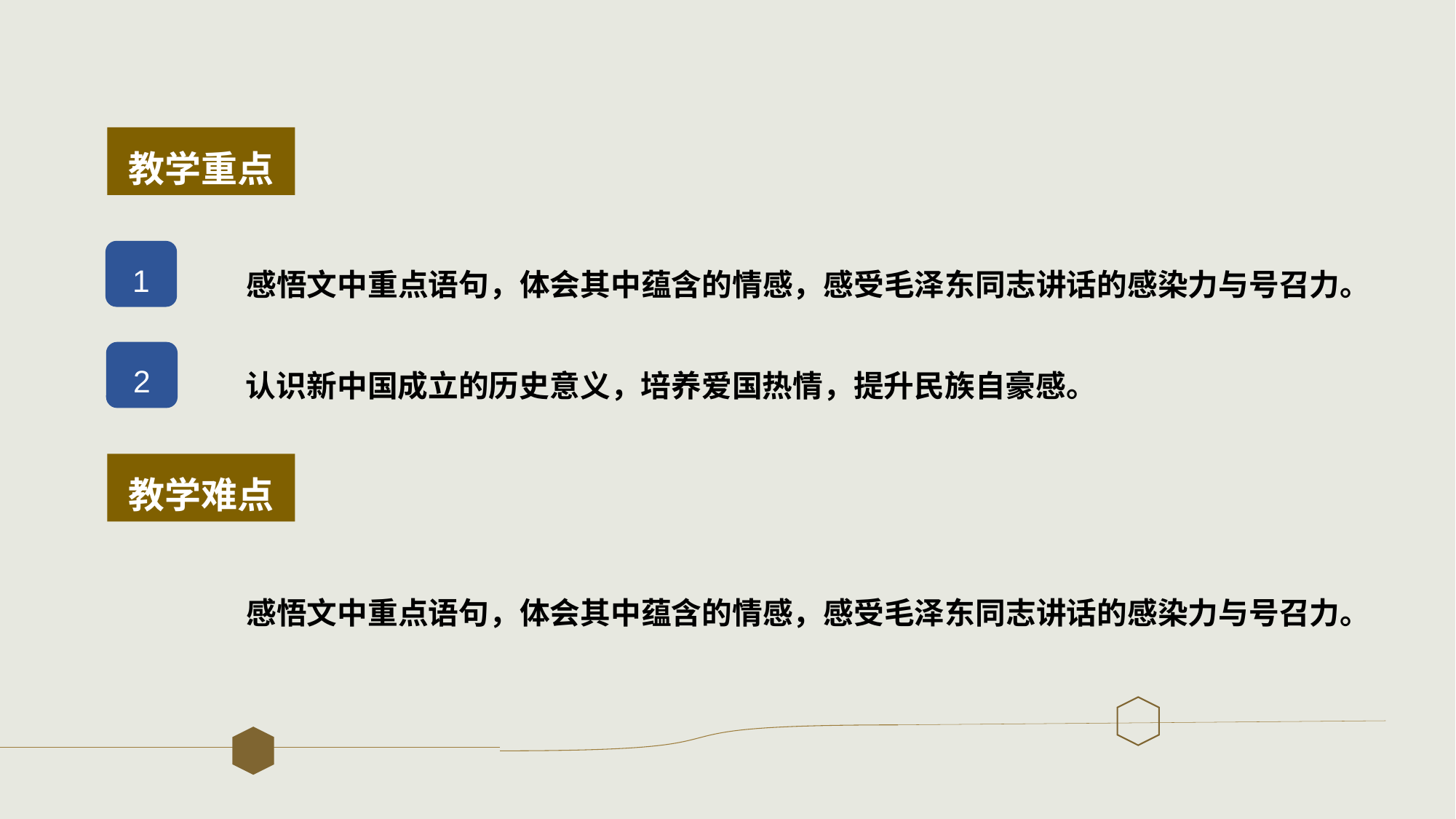

教学重点
1
感悟文中重点语句，体会其中蕴含的情感，感受毛泽东同志讲话的感染力与号召力。
2
认识新中国成立的历史意义，培养爱国热情，提升民族自豪感。
教学难点
感悟文中重点语句，体会其中蕴含的情感，感受毛泽东同志讲话的感染力与号召力。